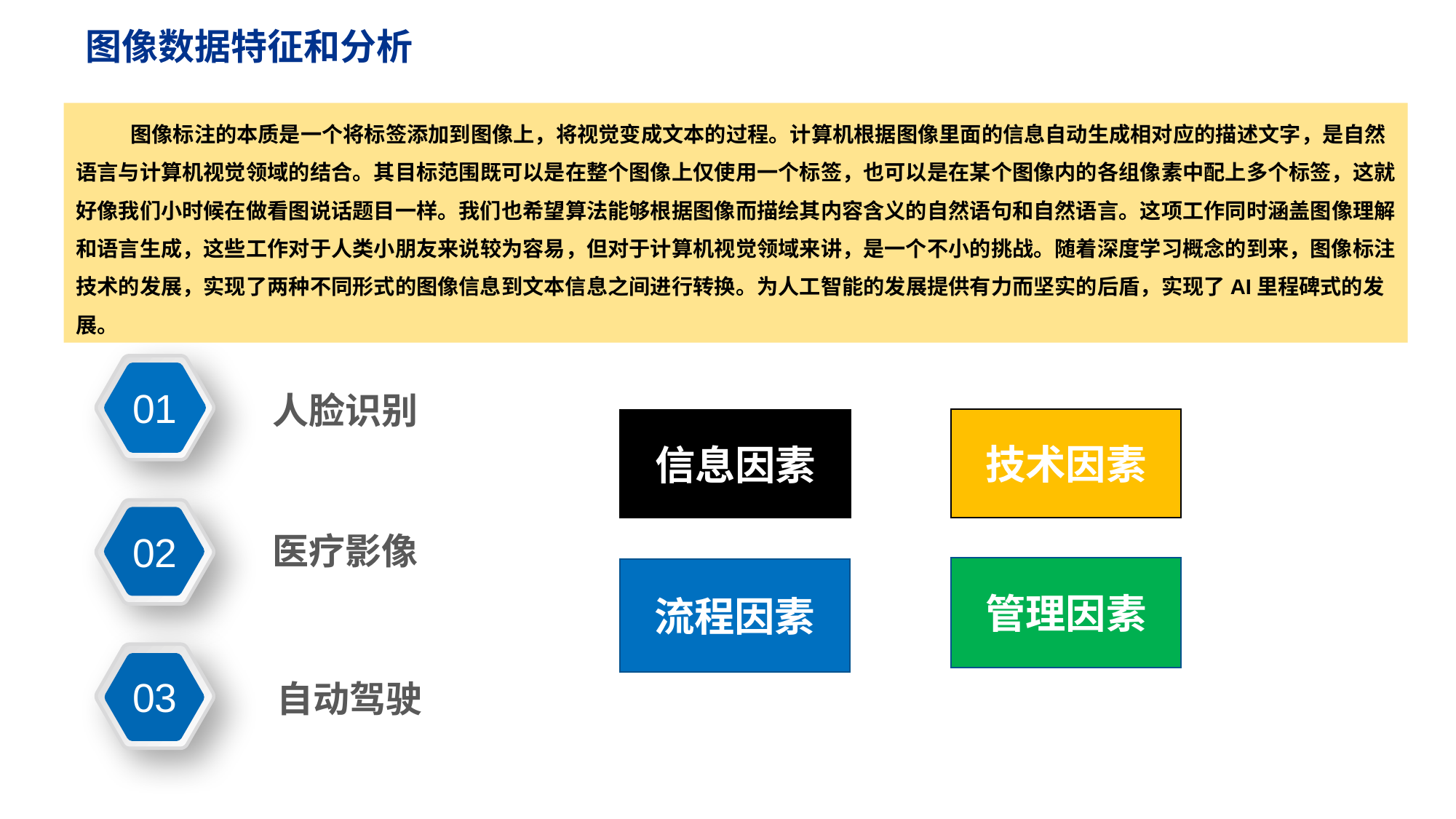

图像数据特征和分析
图像标注的本质是一个将标签添加到图像上，将视觉变成文本的过程。计算机根据图像里面的信息自动生成相对应的描述文字，是自然语言与计算机视觉领域的结合。其目标范围既可以是在整个图像上仅使用一个标签，也可以是在某个图像内的各组像素中配上多个标签，这就好像我们小时候在做看图说话题目一样。我们也希望算法能够根据图像而描绘其内容含义的自然语句和自然语言。这项工作同时涵盖图像理解和语言生成，这些工作对于人类小朋友来说较为容易，但对于计算机视觉领域来讲，是一个不小的挑战。随着深度学习概念的到来，图像标注技术的发展，实现了两种不同形式的图像信息到文本信息之间进行转换。为人工智能的发展提供有力而坚实的后盾，实现了AI里程碑式的发展。

01
人脸识别
技术因素
信息因素

02
医疗影像
管理因素
流程因素

03
自动驾驶